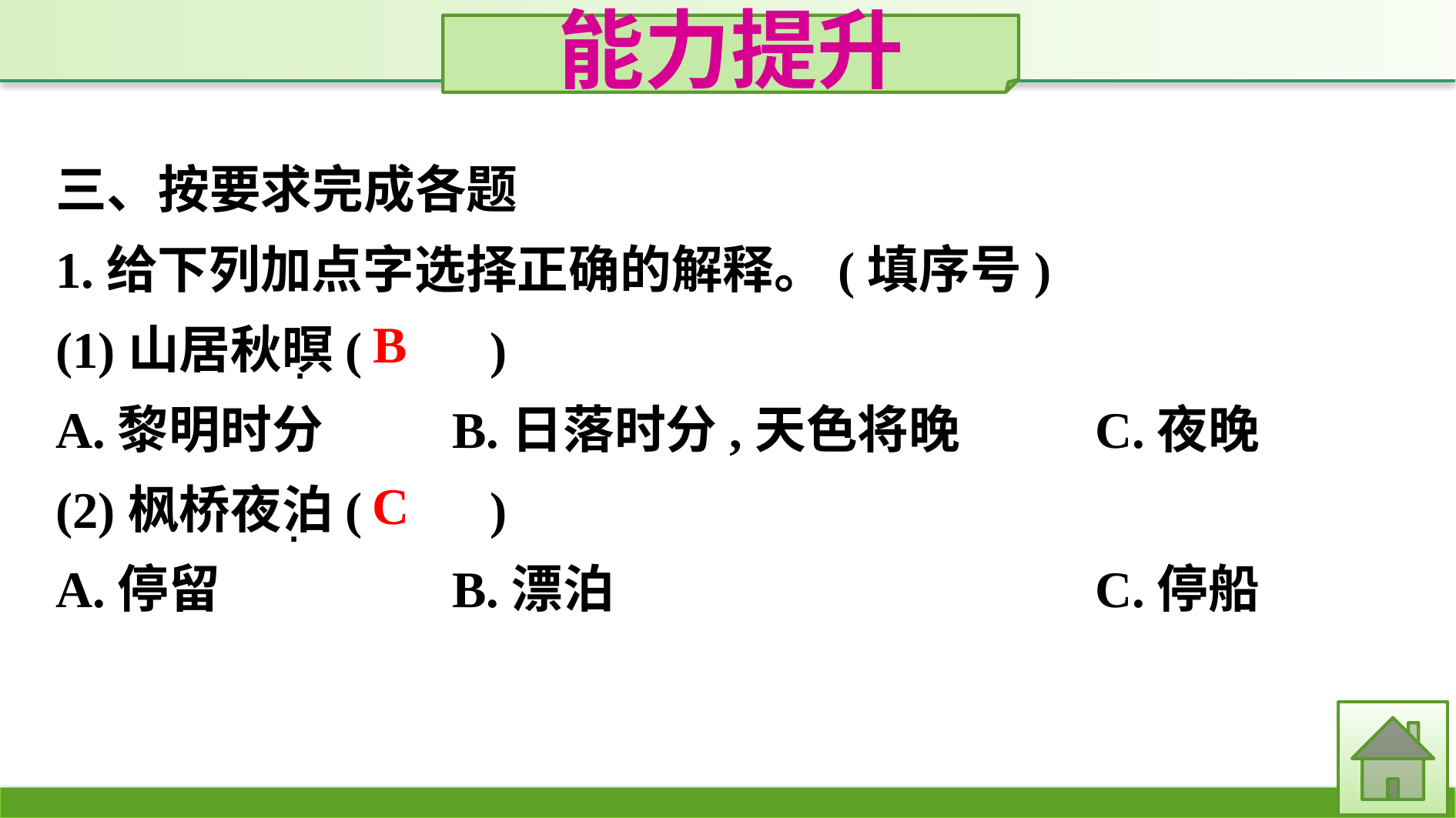

能力提升
三、按要求完成各题
1.给下列加点字选择正确的解释。(填序号)
(1)山居秋暝(　　)
A.黎明时分　　	B.日落时分,天色将晚　　	C.夜晚
(2)枫桥夜泊(　　)
A.停留		B.漂泊					C.停船
·
·
B
C